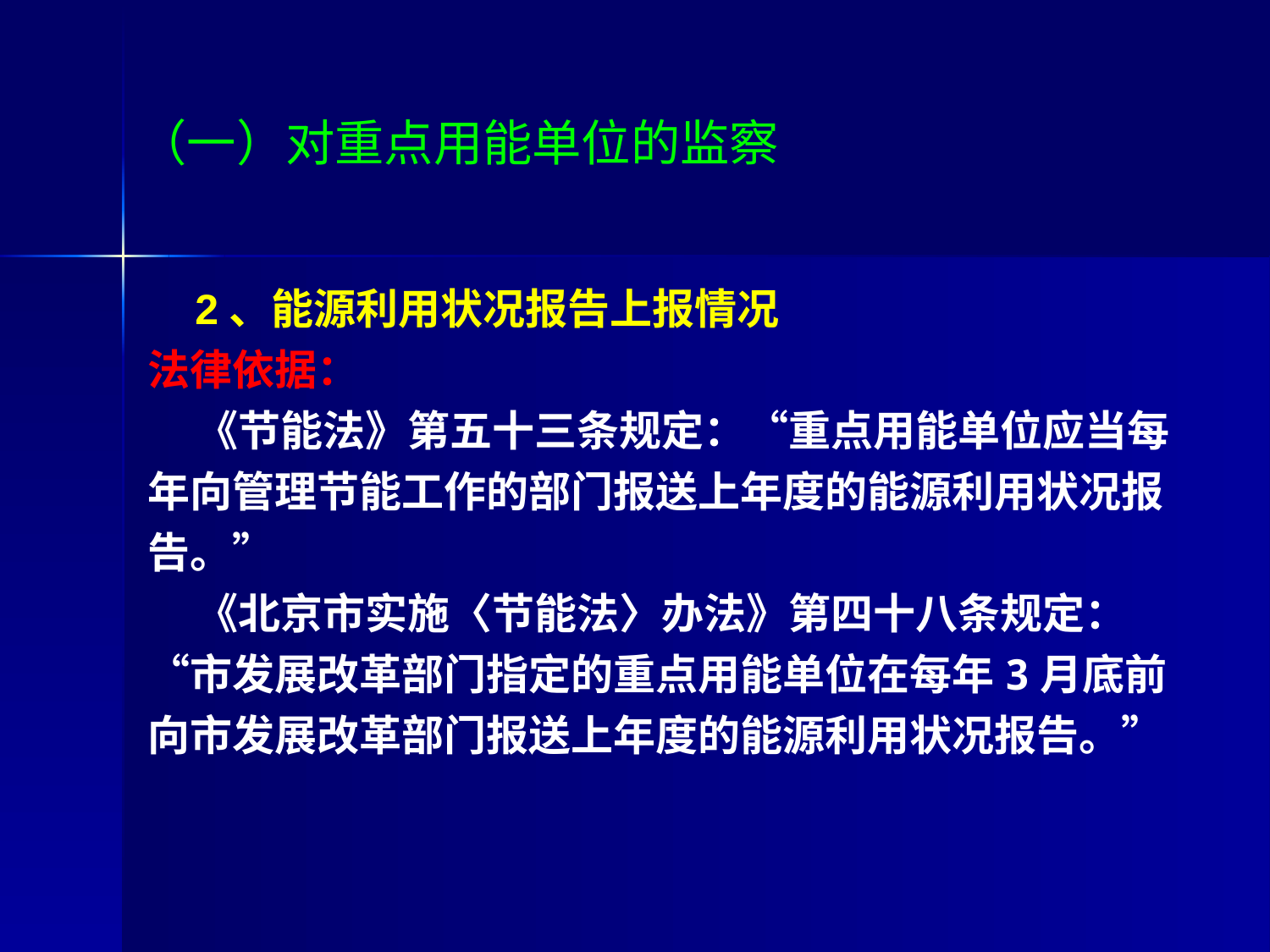

# （一）对重点用能单位的监察
    2、能源利用状况报告上报情况
法律依据：
    《节能法》第五十三条规定：“重点用能单位应当每年向管理节能工作的部门报送上年度的能源利用状况报告。”
    《北京市实施〈节能法〉办法》第四十八条规定：“市发展改革部门指定的重点用能单位在每年3月底前向市发展改革部门报送上年度的能源利用状况报告。”